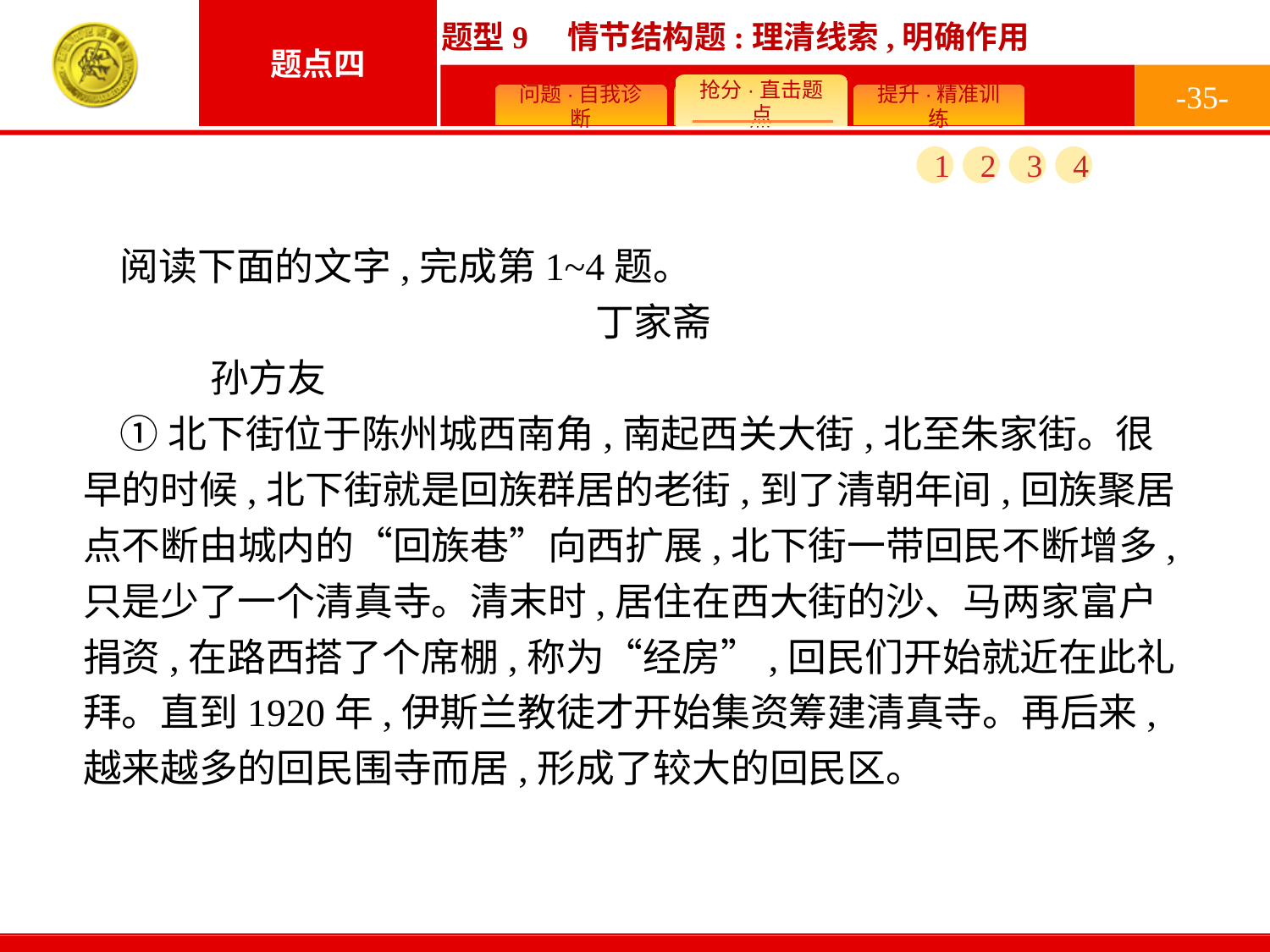

-35-
1
2
3
4
阅读下面的文字,完成第1~4题。
丁家斋
	孙方友
①北下街位于陈州城西南角,南起西关大街,北至朱家街。很早的时候,北下街就是回族群居的老街,到了清朝年间,回族聚居点不断由城内的“回族巷”向西扩展,北下街一带回民不断增多,只是少了一个清真寺。清末时,居住在西大街的沙、马两家富户捐资,在路西搭了个席棚,称为“经房”,回民们开始就近在此礼拜。直到1920年,伊斯兰教徒才开始集资筹建清真寺。再后来,越来越多的回民围寺而居,形成了较大的回民区。